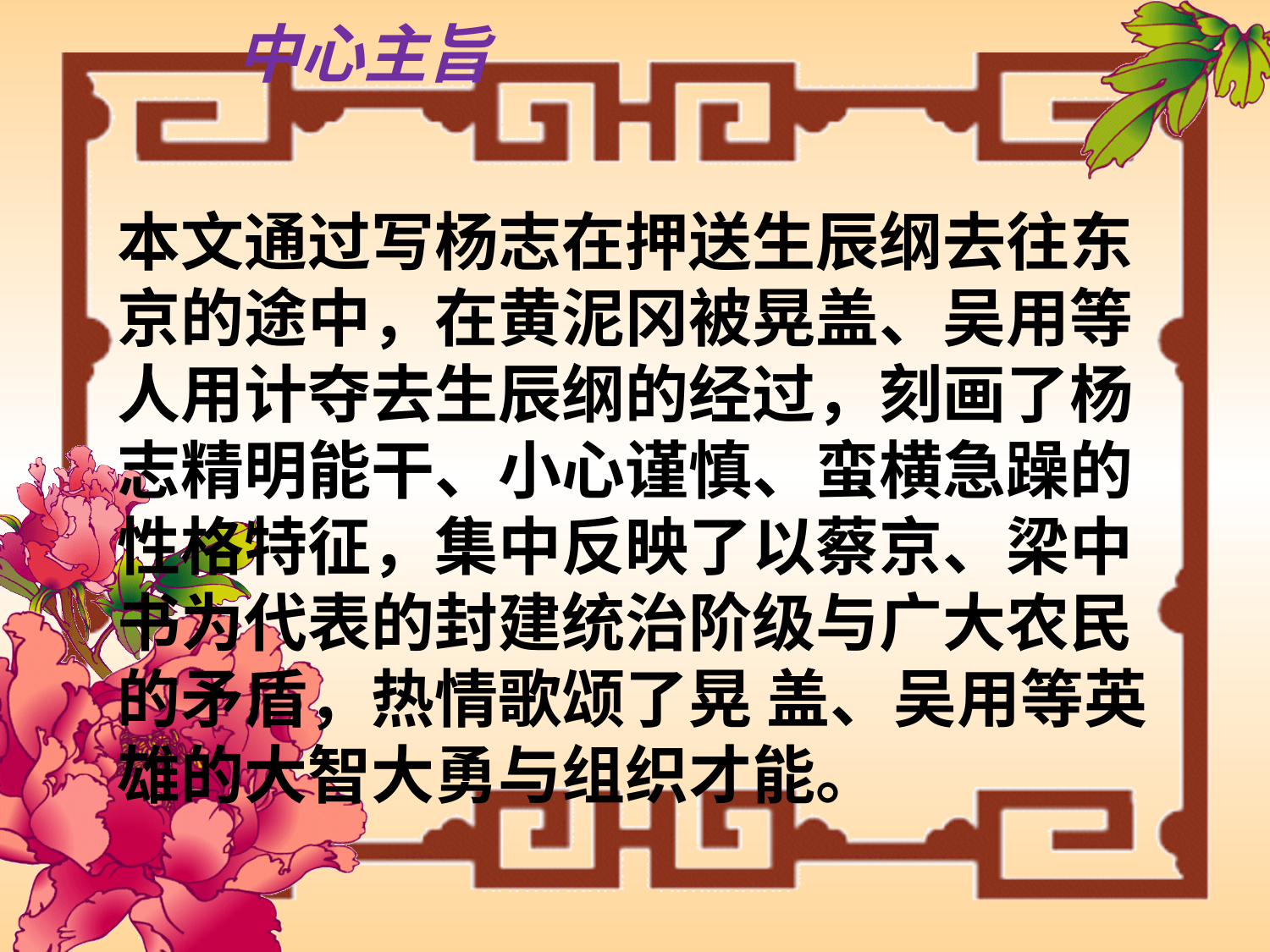

中心主旨
本文通过写杨志在押送生辰纲去往东京的途中，在黄泥冈被晃盖、吴用等人用计夺去生辰纲的经过，刻画了杨志精明能干、小心谨慎、蛮横急躁的性格特征，集中反映了以蔡京、梁中书为代表的封建统治阶级与广大农民的矛盾，热情歌颂了晃 盖、吴用等英雄的大智大勇与组织才能。